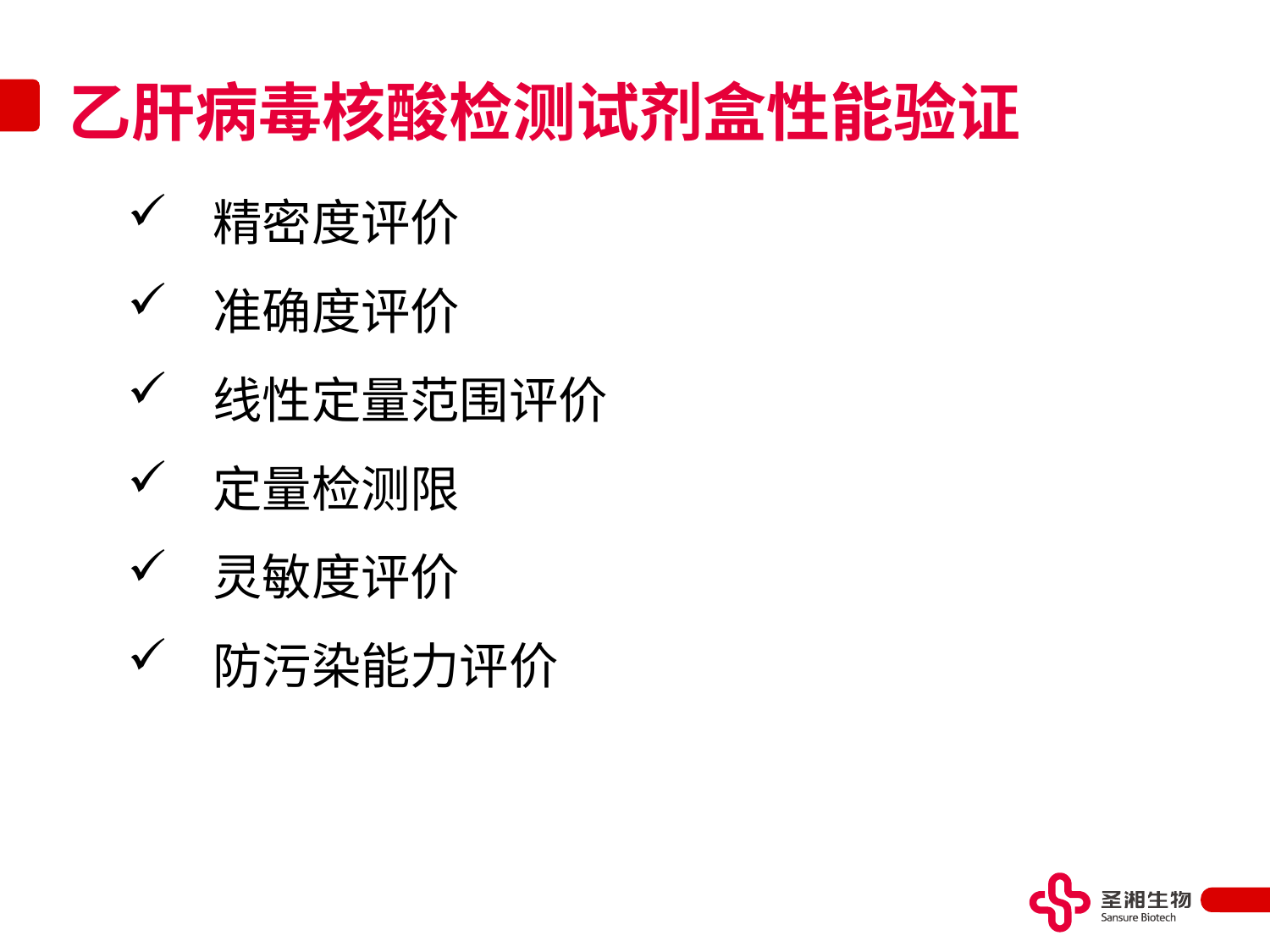

# 乙肝病毒核酸检测试剂盒性能验证

   精密度评价
   准确度评价
   线性定量范围评价
   定量检测限
   灵敏度评价
   防污染能力评价